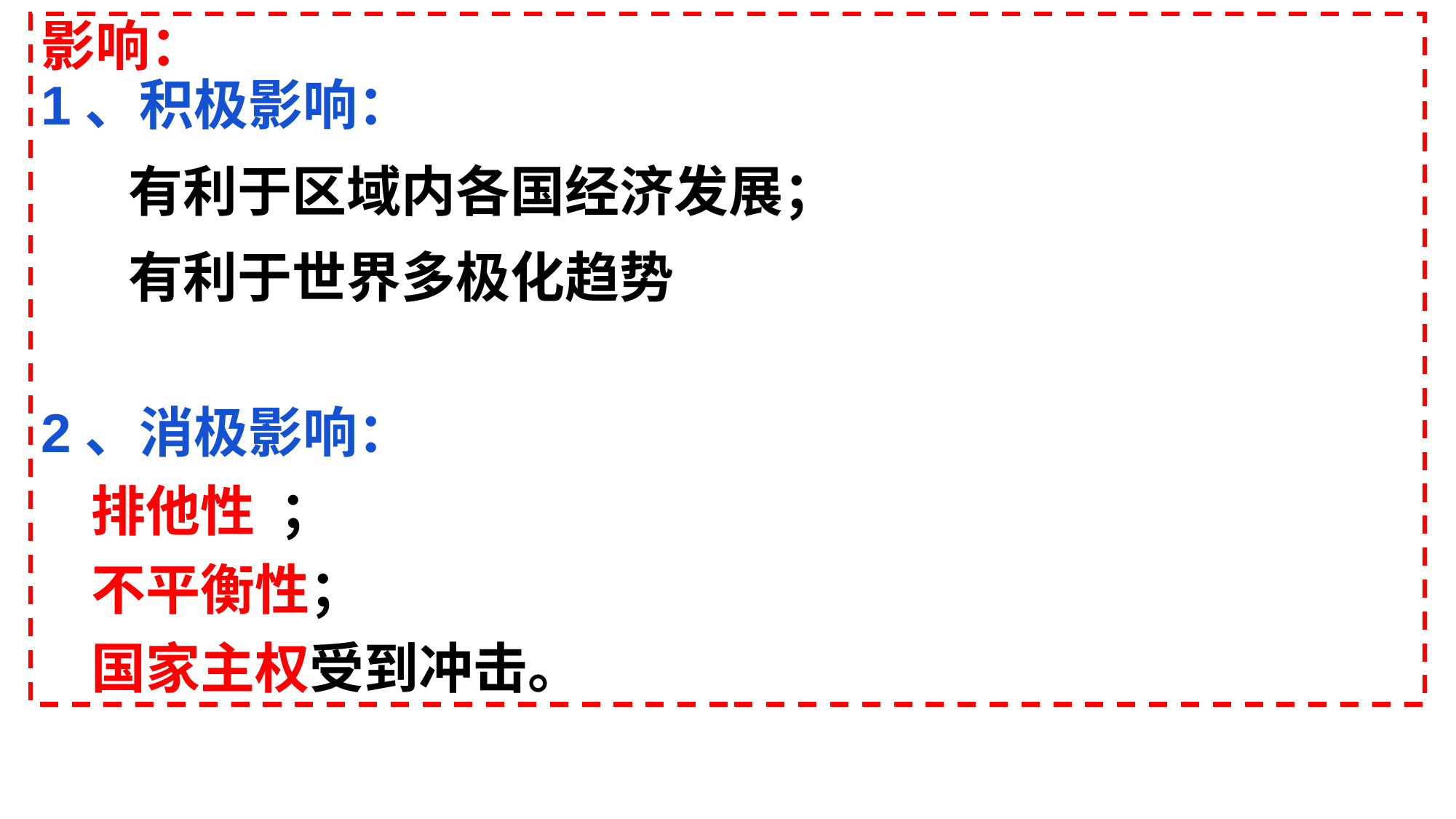

影响：
1、积极影响：
      有利于区域内各国经济发展；
      有利于世界多极化趋势

2、消极影响：
   排他性  ；
   不平衡性；
   国家主权受到冲击。